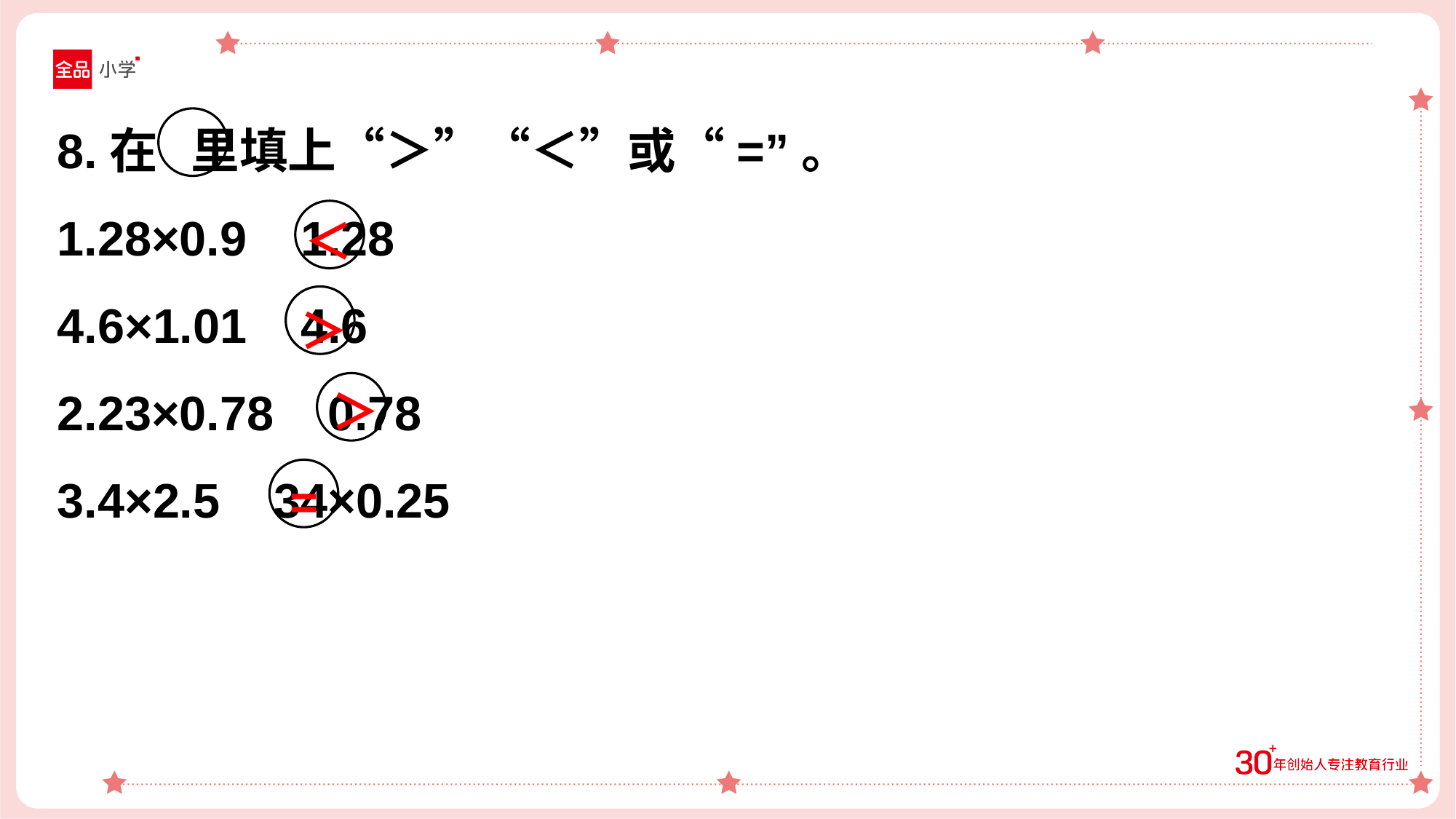

8.在   里填上“＞”“＜”或“=”。
1.28×0.9    1.28
4.6×1.01    4.6
2.23×0.78    0.78
3.4×2.5    34×0.25

＜

＞

＞

=